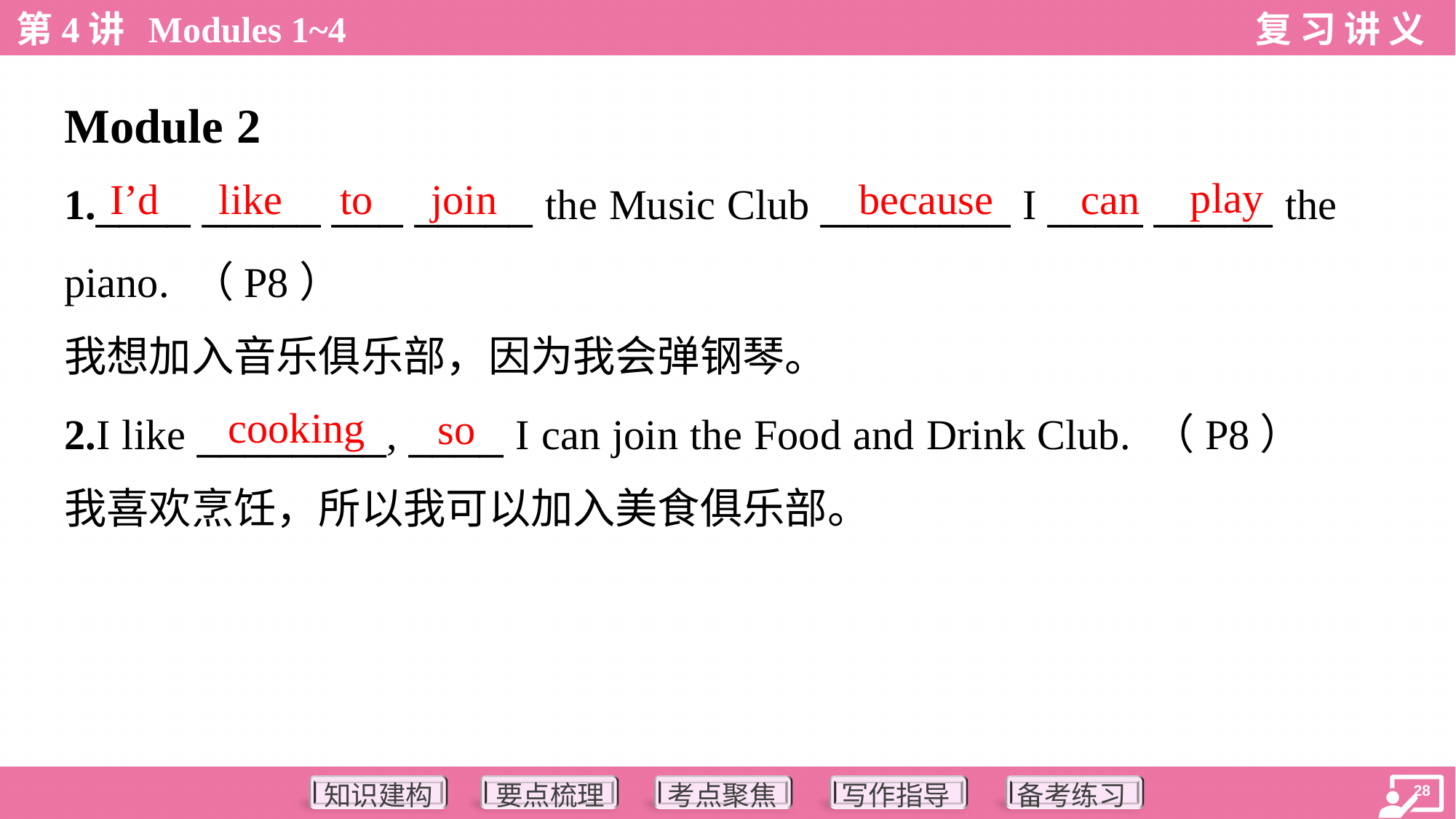

Module 2
play
I’d
like
to
join
because
can
1.____ _____ ___ _____ the Music Club ________ I ____ _____ the
piano. （P8）
我想加入音乐俱乐部，因为我会弹钢琴。
cooking
so
2.I like ________, ____ I can join the Food and Drink Club. （P8）
我喜欢烹饪，所以我可以加入美食俱乐部。